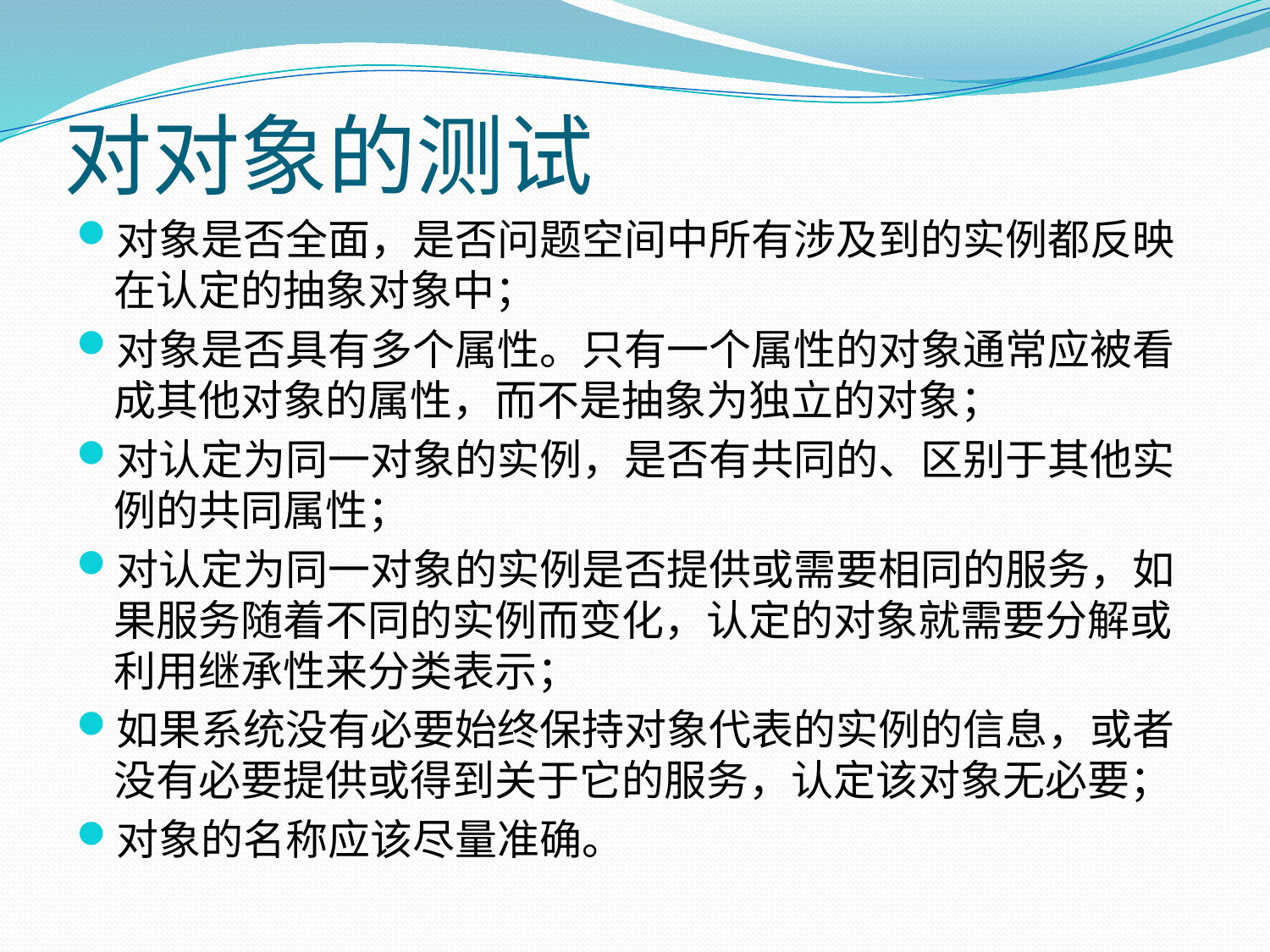

# 对对象的测试
对象是否全面，是否问题空间中所有涉及到的实例都反映在认定的抽象对象中；
对象是否具有多个属性。只有一个属性的对象通常应被看成其他对象的属性，而不是抽象为独立的对象；
对认定为同一对象的实例，是否有共同的、区别于其他实例的共同属性；
对认定为同一对象的实例是否提供或需要相同的服务，如果服务随着不同的实例而变化，认定的对象就需要分解或利用继承性来分类表示；
如果系统没有必要始终保持对象代表的实例的信息，或者没有必要提供或得到关于它的服务，认定该对象无必要；
对象的名称应该尽量准确。